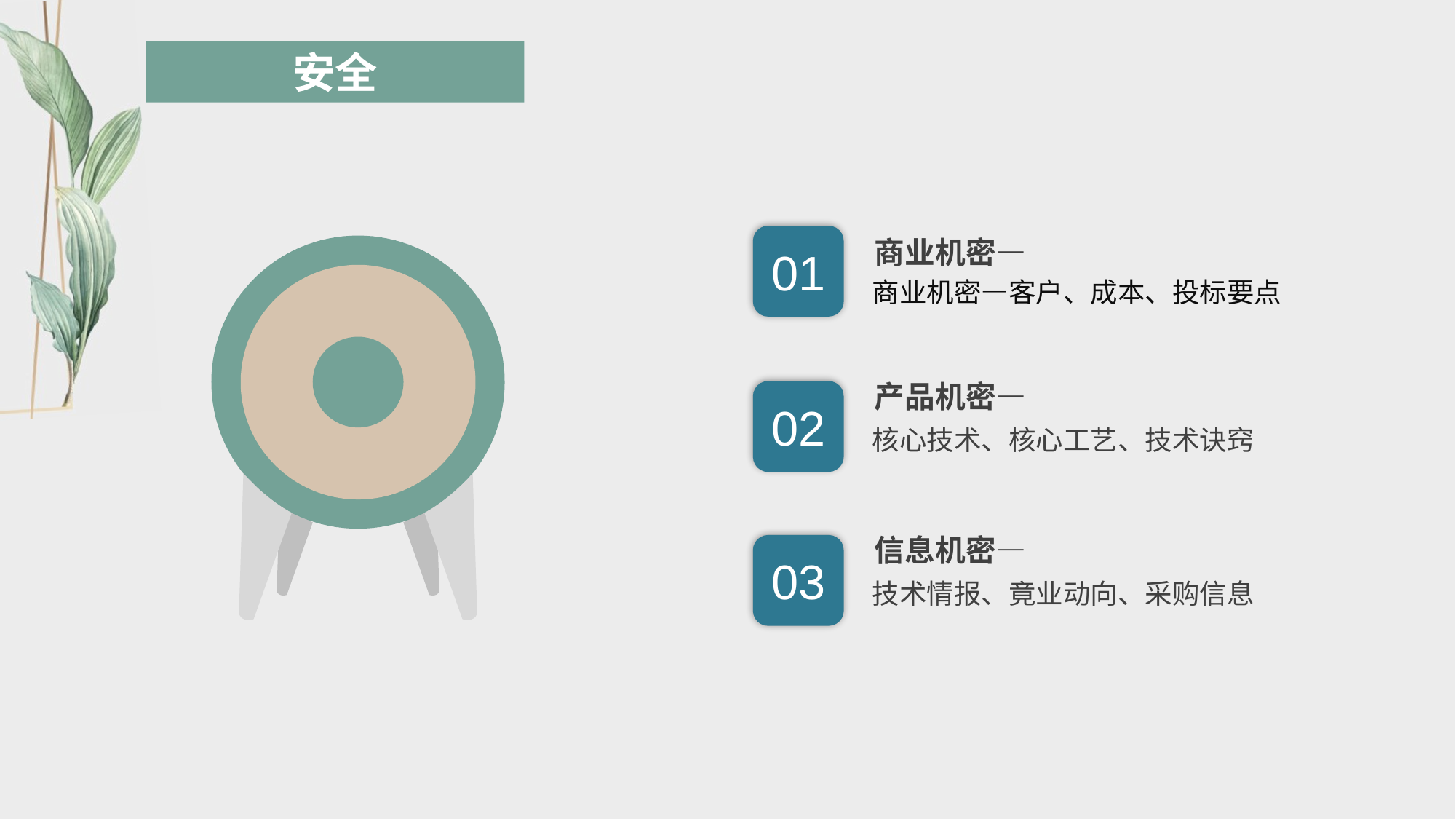

商业机密—
01

商业机密—客户、成本、投标要点

产品机密—
02
核心技术、核心工艺、技术诀窍

信息机密—
03
技术情报、竟业动向、采购信息